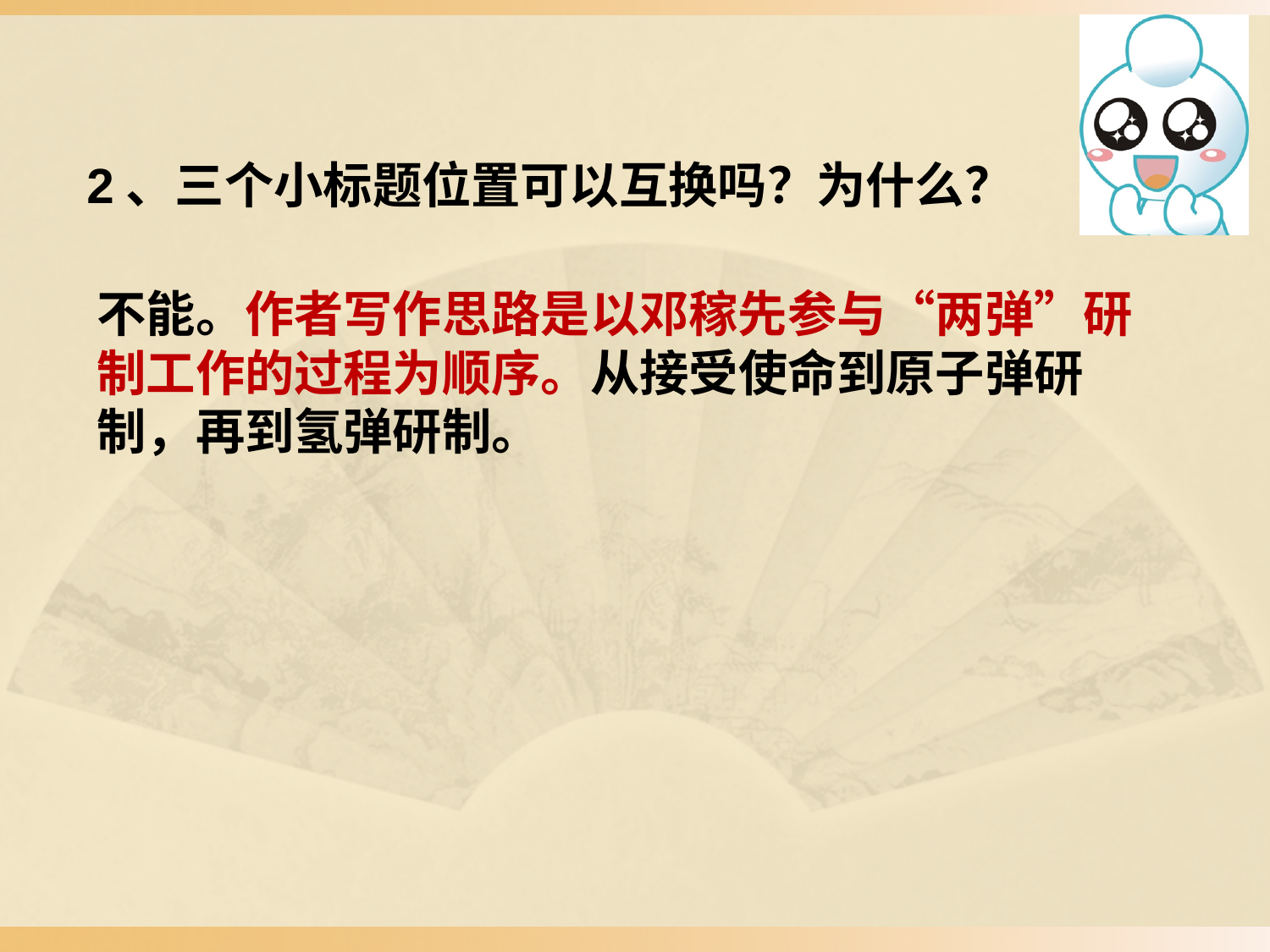

2、三个小标题位置可以互换吗？为什么？
不能。作者写作思路是以邓稼先参与“两弹”研制工作的过程为顺序。从接受使命到原子弹研制，再到氢弹研制。